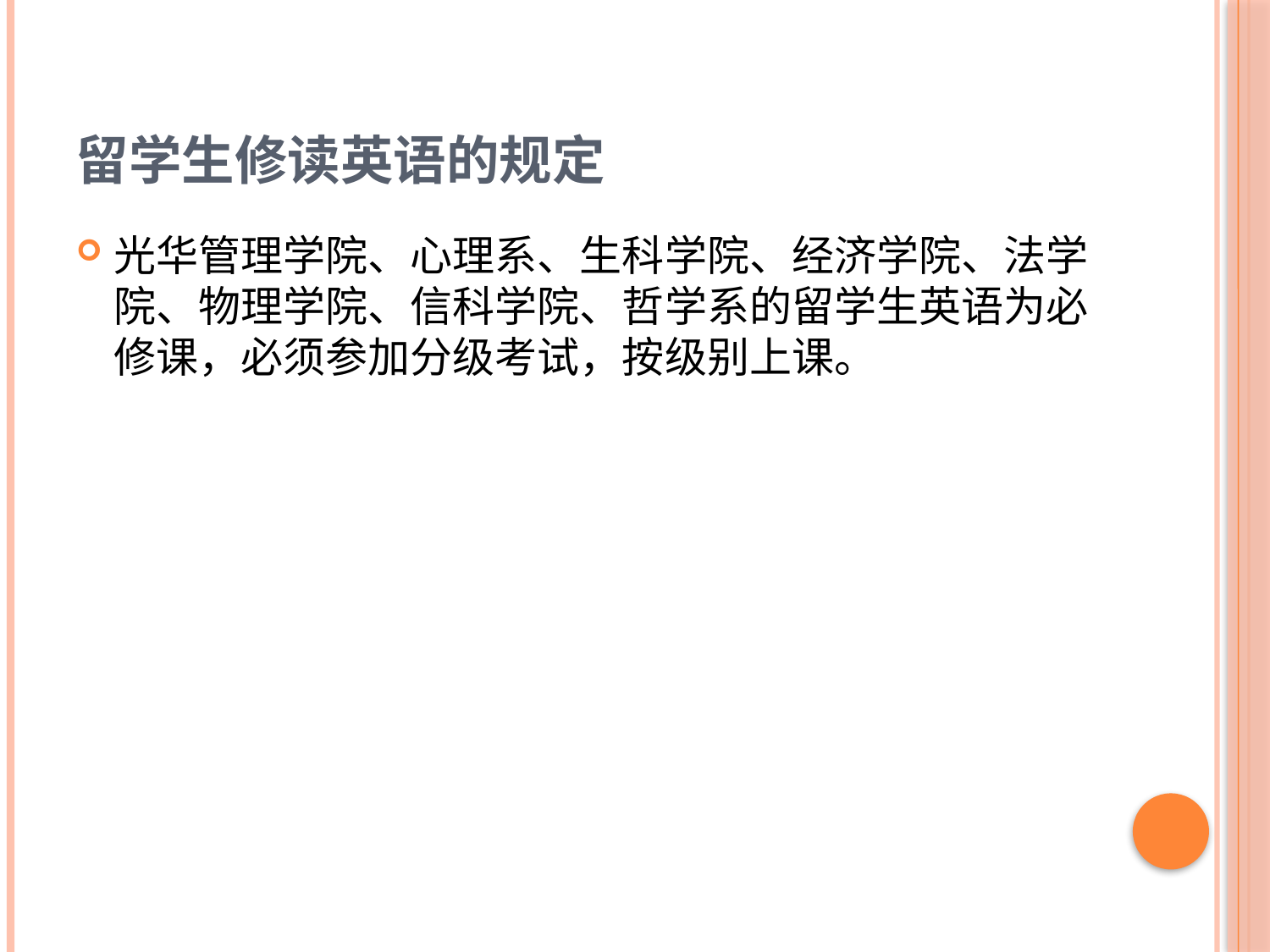

# 留学生修读英语的规定
光华管理学院、心理系、生科学院、经济学院、法学院、物理学院、信科学院、哲学系的留学生英语为必修课，必须参加分级考试，按级别上课。